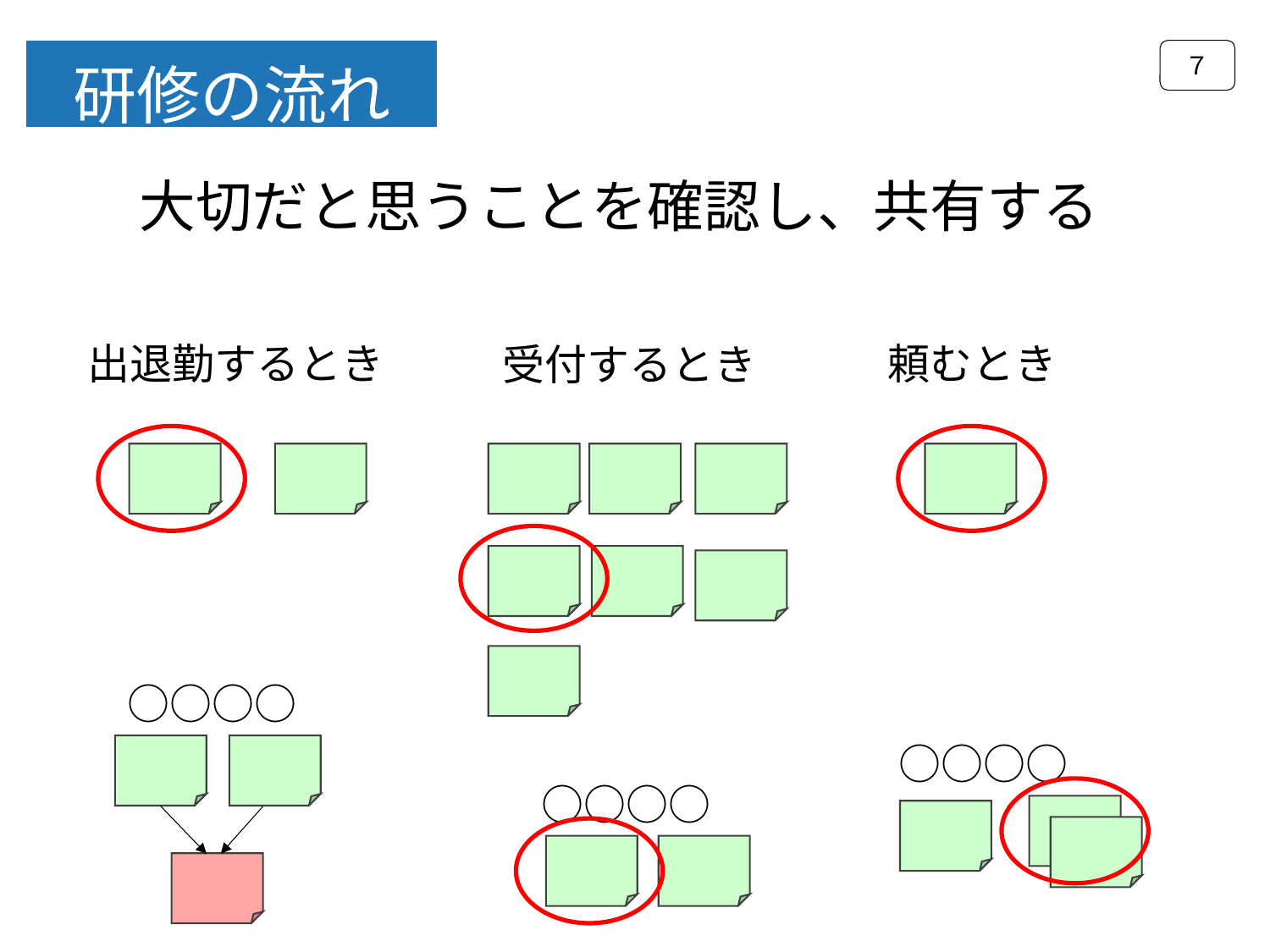

７
研修の流れ
大切だと思うことを確認し、共有する
出退勤するとき
頼むとき
受付するとき

○○○○

○○○○

○○○○